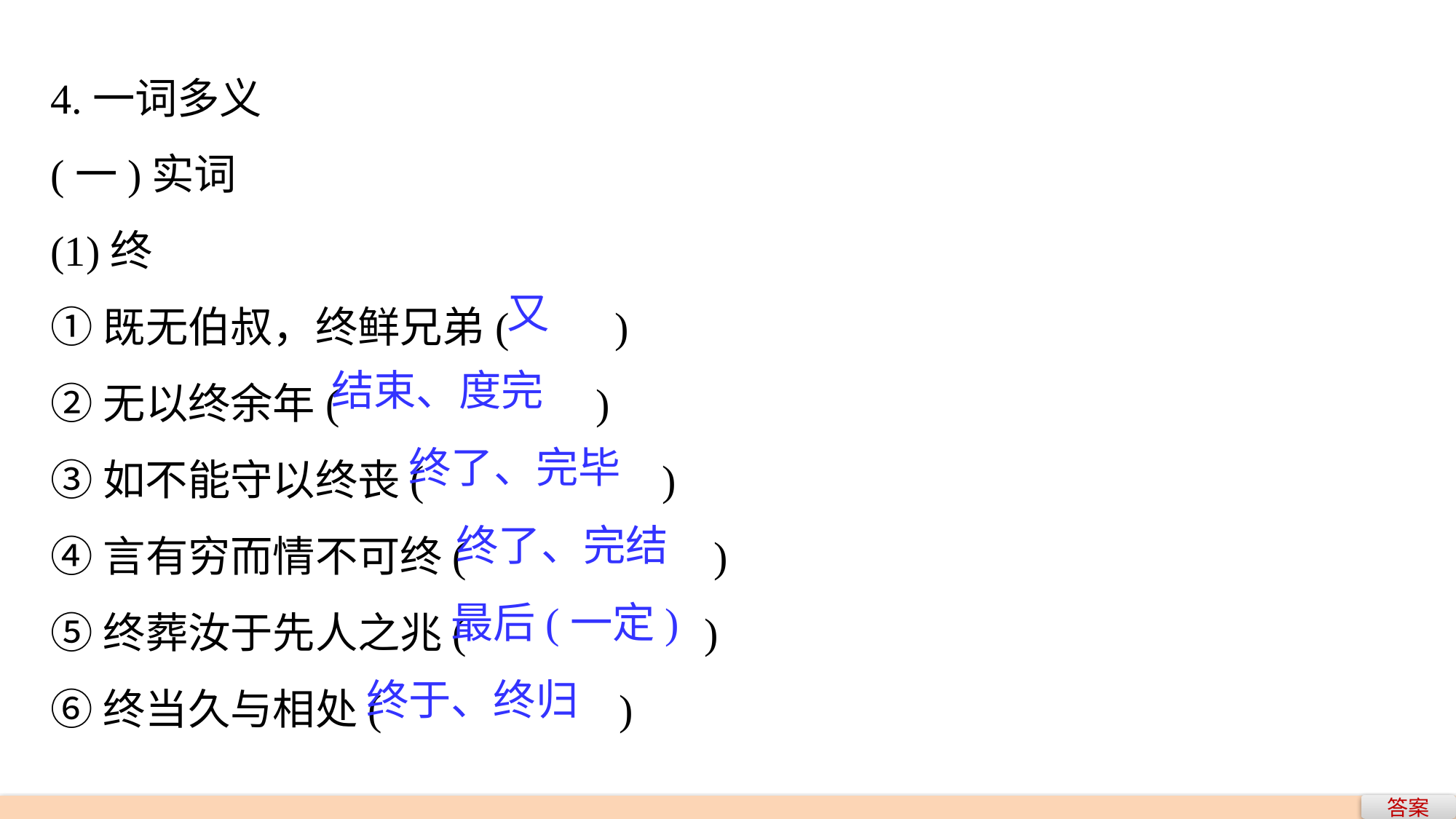

4.一词多义
(一)实词
(1)终
①既无伯叔，终鲜兄弟(　　)
②无以终余年(　　　　       )
③如不能守以终丧(　　　　     )
④言有穷而情不可终(　　　　      )
⑤终葬汝于先人之兆(　　　　     )
⑥终当久与相处(　　　　     )
又
结束、度完
终了、完毕
终了、完结
最后(一定)
终于、终归
答案